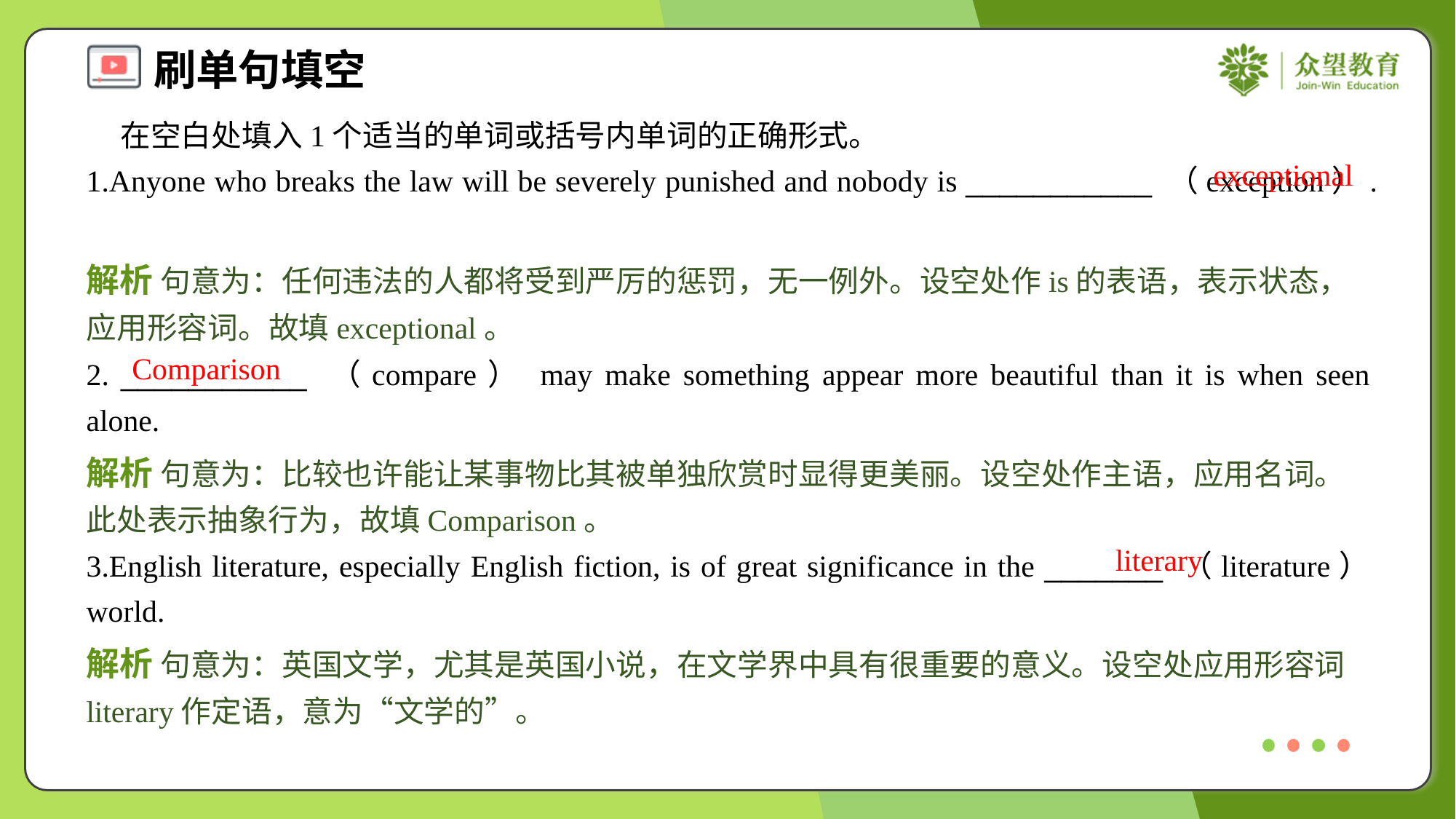

在空白处填入1个适当的单词或括号内单词的正确形式。
1.Anyone who breaks the law will be severely punished and nobody is ___________ （exception）.
exceptional
解析 句意为：任何违法的人都将受到严厉的惩罚，无一例外。设空处作is的表语，表示状态，应用形容词。故填exceptional。
Comparison
2. ___________ （compare） may make something appear more beautiful than it is when seen alone.
解析 句意为：比较也许能让某事物比其被单独欣赏时显得更美丽。设空处作主语，应用名词。此处表示抽象行为，故填Comparison。
literary
3.English literature, especially English fiction, is of great significance in the _______ （literature） world.
解析 句意为：英国文学，尤其是英国小说，在文学界中具有很重要的意义。设空处应用形容词literary作定语，意为“文学的”。